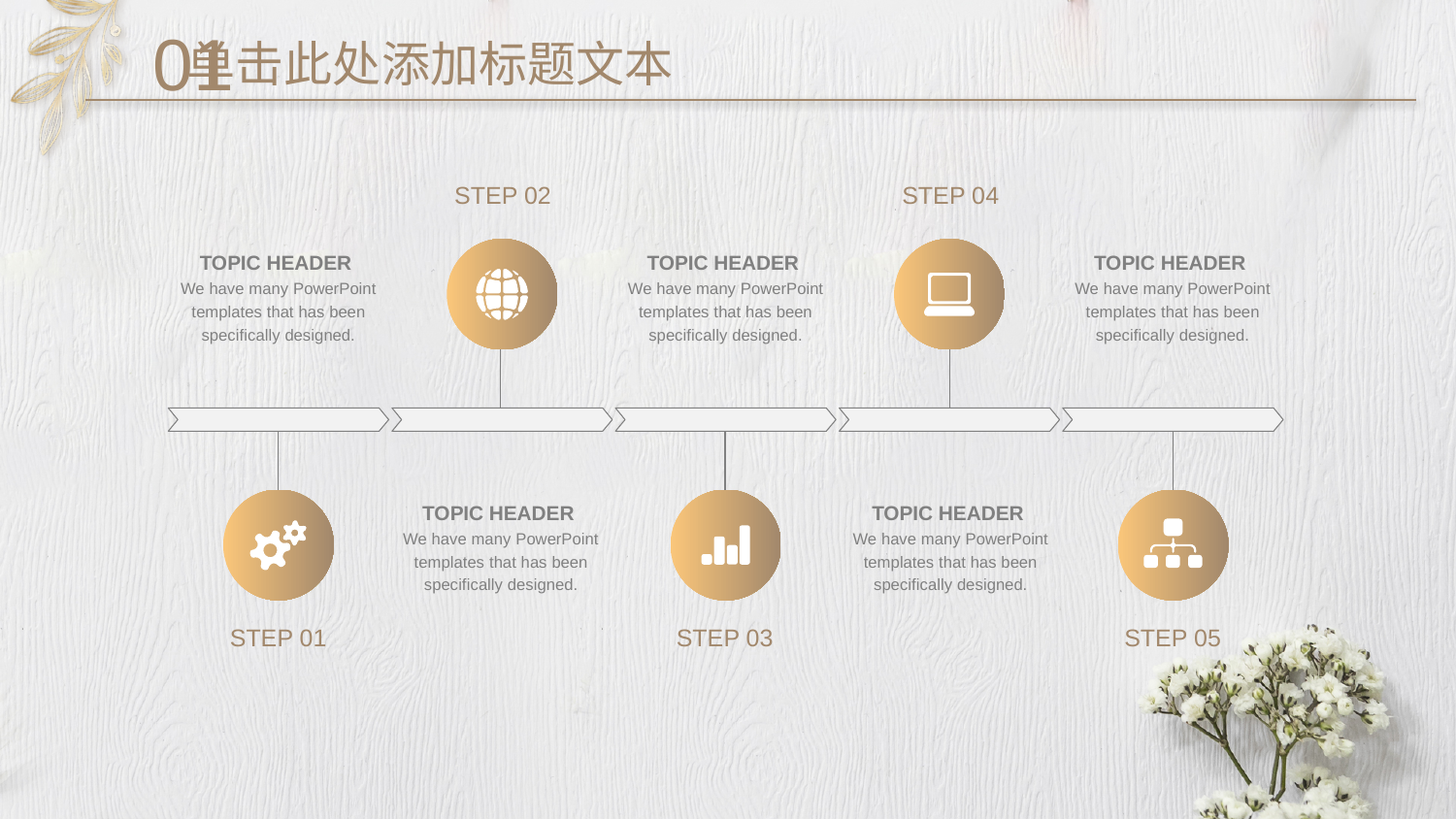

01
单击此处添加标题文本
STEP 02
STEP 04

TOPIC HEADER
We have many PowerPoint templates that has been specifically designed.
TOPIC HEADER
We have many PowerPoint templates that has been specifically designed.
TOPIC HEADER
We have many PowerPoint templates that has been specifically designed.

TOPIC HEADER
We have many PowerPoint templates that has been specifically designed.
TOPIC HEADER
We have many PowerPoint templates that has been specifically designed.

STEP 01
STEP 03
STEP 05